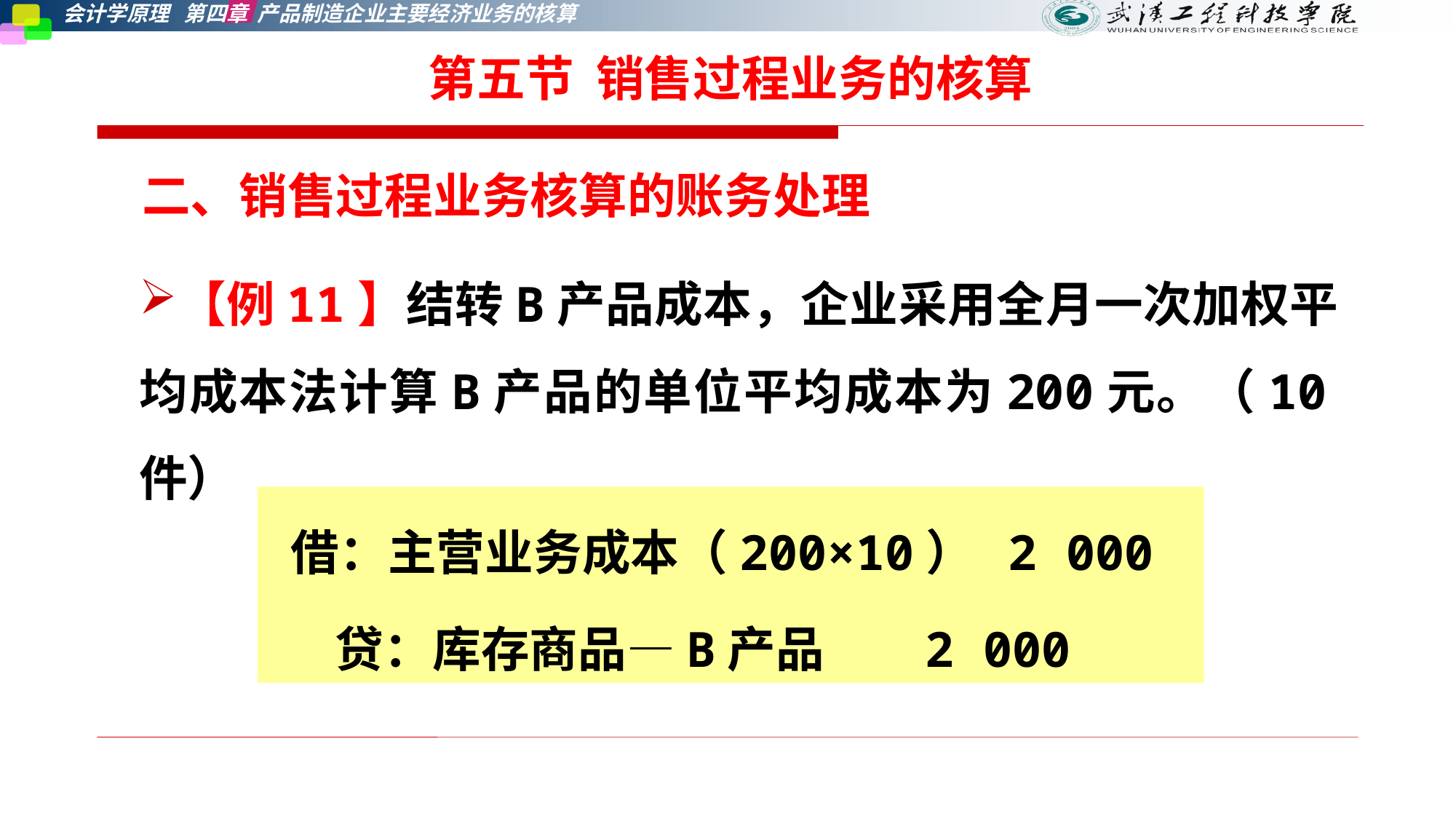

第五节  销售过程业务的核算
二、销售过程业务核算的账务处理
【例11】结转B产品成本，企业采用全月一次加权平均成本法计算B产品的单位平均成本为200元。（10件）
 借：主营业务成本（200×10）  2 000
     贷：库存商品—B产品        2 000